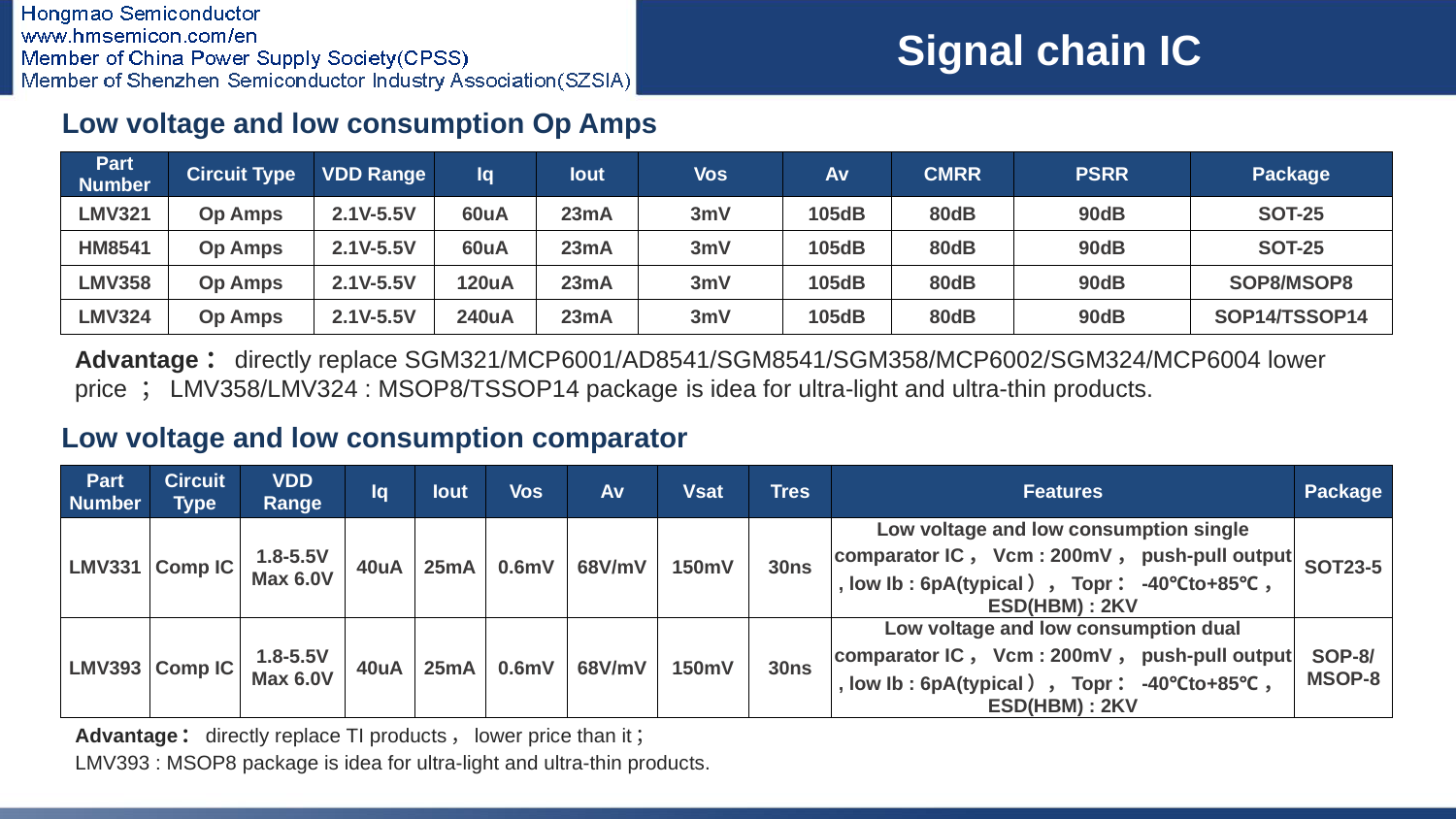

Signal chain IC
| Low voltage and low consumption Op Amps |  |  |  |  |  |  |  |  |  |
| --- | --- | --- | --- | --- | --- | --- | --- | --- | --- |
| Part Number | Circuit Type | VDD Range | Iq | Iout | Vos | Av | CMRR | PSRR | Package |
| LMV321 | Op Amps | 2.1V-5.5V | 60uA | 23mA | 3mV | 105dB | 80dB | 90dB | SOT-25 |
| HM8541 | Op Amps | 2.1V-5.5V | 60uA | 23mA | 3mV | 105dB | 80dB | 90dB | SOT-25 |
| LMV358 | Op Amps | 2.1V-5.5V | 120uA | 23mA | 3mV | 105dB | 80dB | 90dB | SOP8/MSOP8 |
| LMV324 | Op Amps | 2.1V-5.5V | 240uA | 23mA | 3mV | 105dB | 80dB | 90dB | SOP14/TSSOP14 |
# 信号链IC

Advantage：directly replace SGM321/MCP6001/AD8541/SGM8541/SGM358/MCP6002/SGM324/MCP6004 lower price ；LMV358/LMV324 : MSOP8/TSSOP14 package is idea for ultra-light and ultra-thin products.
| Low voltage and low consumption comparator |  |  |  |  |  |  |  |  |  |  |
| --- | --- | --- | --- | --- | --- | --- | --- | --- | --- | --- |
| Part Number | Circuit Type | VDD Range | Iq | Iout | Vos | Av | Vsat | Tres | Features | Package |
| LMV331 | Comp IC | 1.8-5.5V Max 6.0V | 40uA | 25mA | 0.6mV | 68V/mV | 150mV | 30ns | Low voltage and low consumption single comparator IC，Vcm : 200mV，push-pull output , low Ib : 6pA(typical），Topr：-40℃to+85℃，ESD(HBM) : 2KV | SOT23-5 |
| LMV393 | Comp IC | 1.8-5.5V Max 6.0V | 40uA | 25mA | 0.6mV | 68V/mV | 150mV | 30ns | Low voltage and low consumption dual comparator IC，Vcm : 200mV，push-pull output , low Ib : 6pA(typical），Topr：-40℃to+85℃，ESD(HBM) : 2KV | SOP-8/ MSOP-8 |
Advantage：directly replace TI products，lower price than it；
LMV393 : MSOP8 package is idea for ultra-light and ultra-thin products.